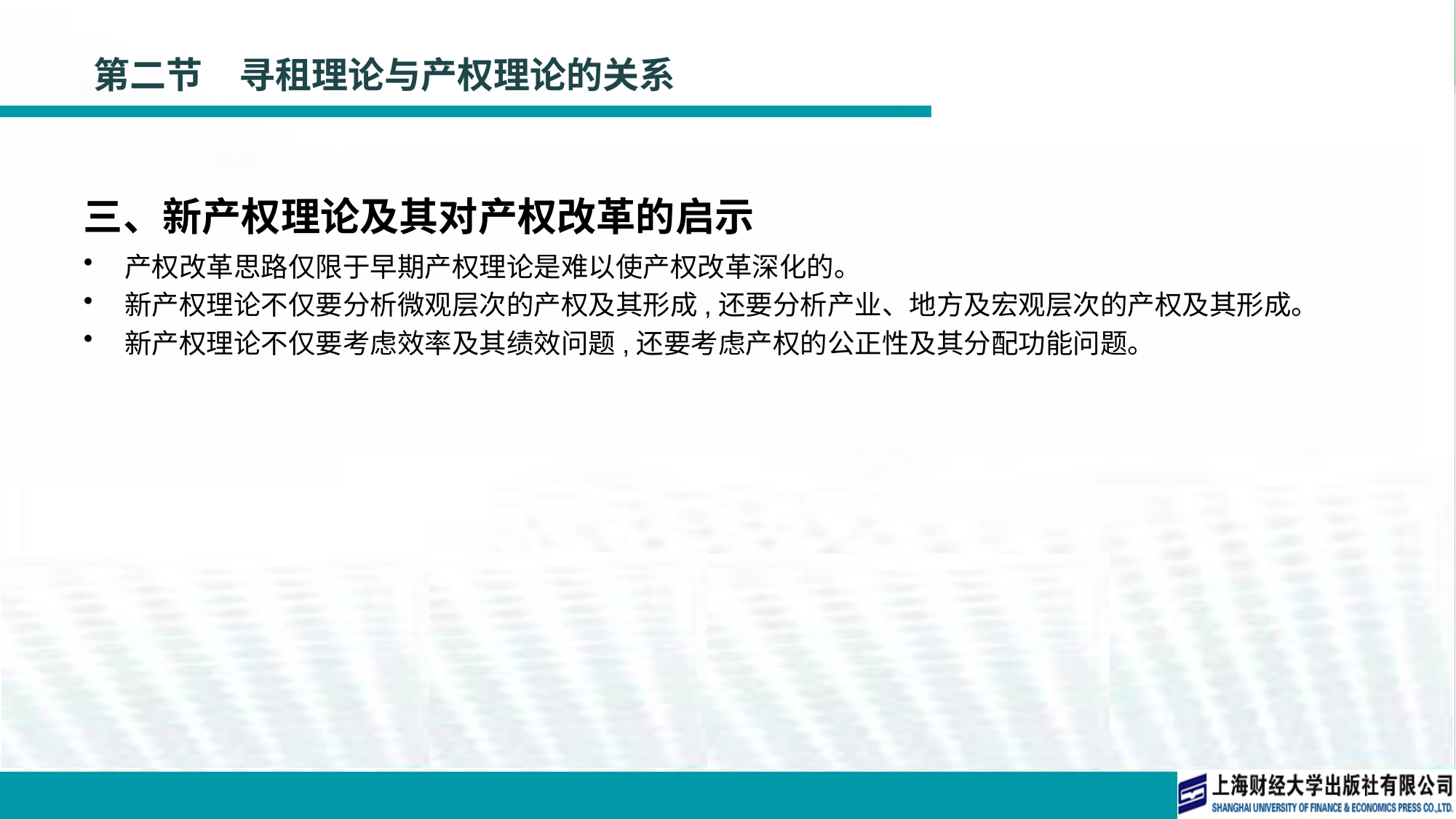

# 第二节　寻租理论与产权理论的关系
三、新产权理论及其对产权改革的启示
产权改革思路仅限于早期产权理论是难以使产权改革深化的。
新产权理论不仅要分析微观层次的产权及其形成,还要分析产业、地方及宏观层次的产权及其形成。
新产权理论不仅要考虑效率及其绩效问题,还要考虑产权的公正性及其分配功能问题。